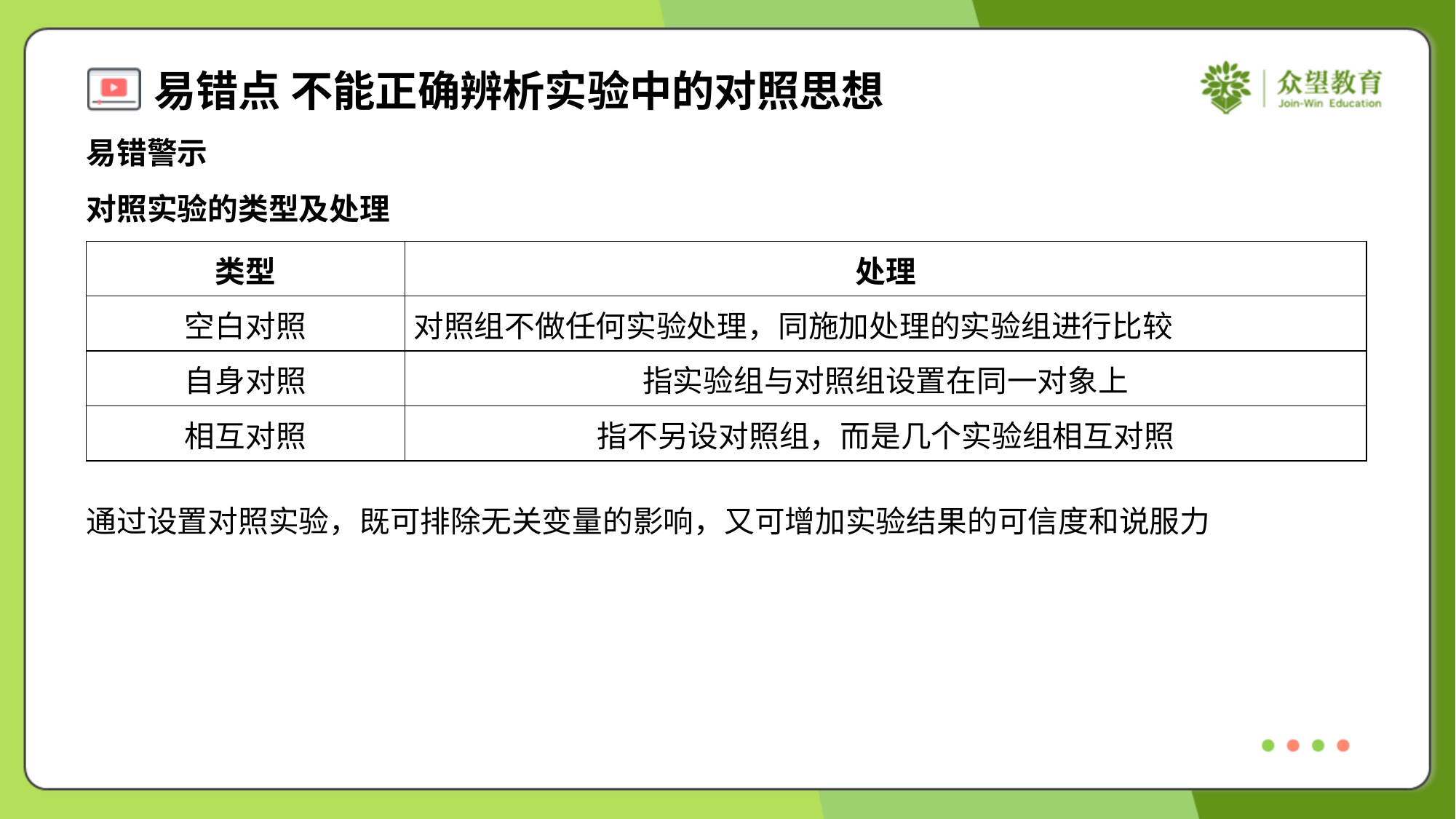

易错警示
对照实验的类型及处理
| 类型 | 处理 |
| --- | --- |
| 空白对照 | 对照组不做任何实验处理，同施加处理的实验组进行比较 |
| 自身对照 | 指实验组与对照组设置在同一对象上 |
| 相互对照 | 指不另设对照组，而是几个实验组相互对照 |
通过设置对照实验，既可排除无关变量的影响，又可增加实验结果的可信度和说服力